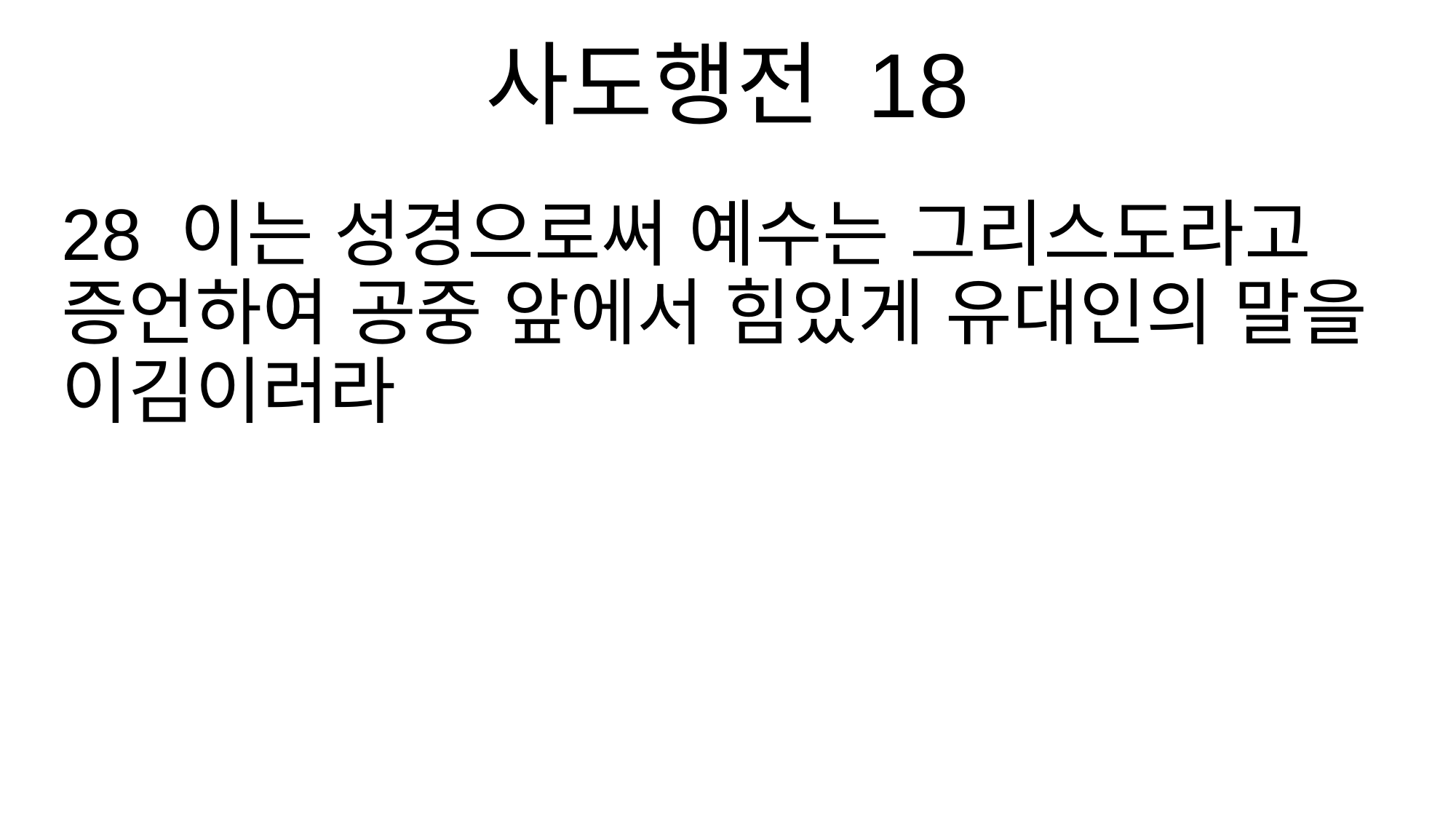

사도행전 18
28 이는 성경으로써 예수는 그리스도라고 증언하여 공중 앞에서 힘있게 유대인의 말을 이김이러라